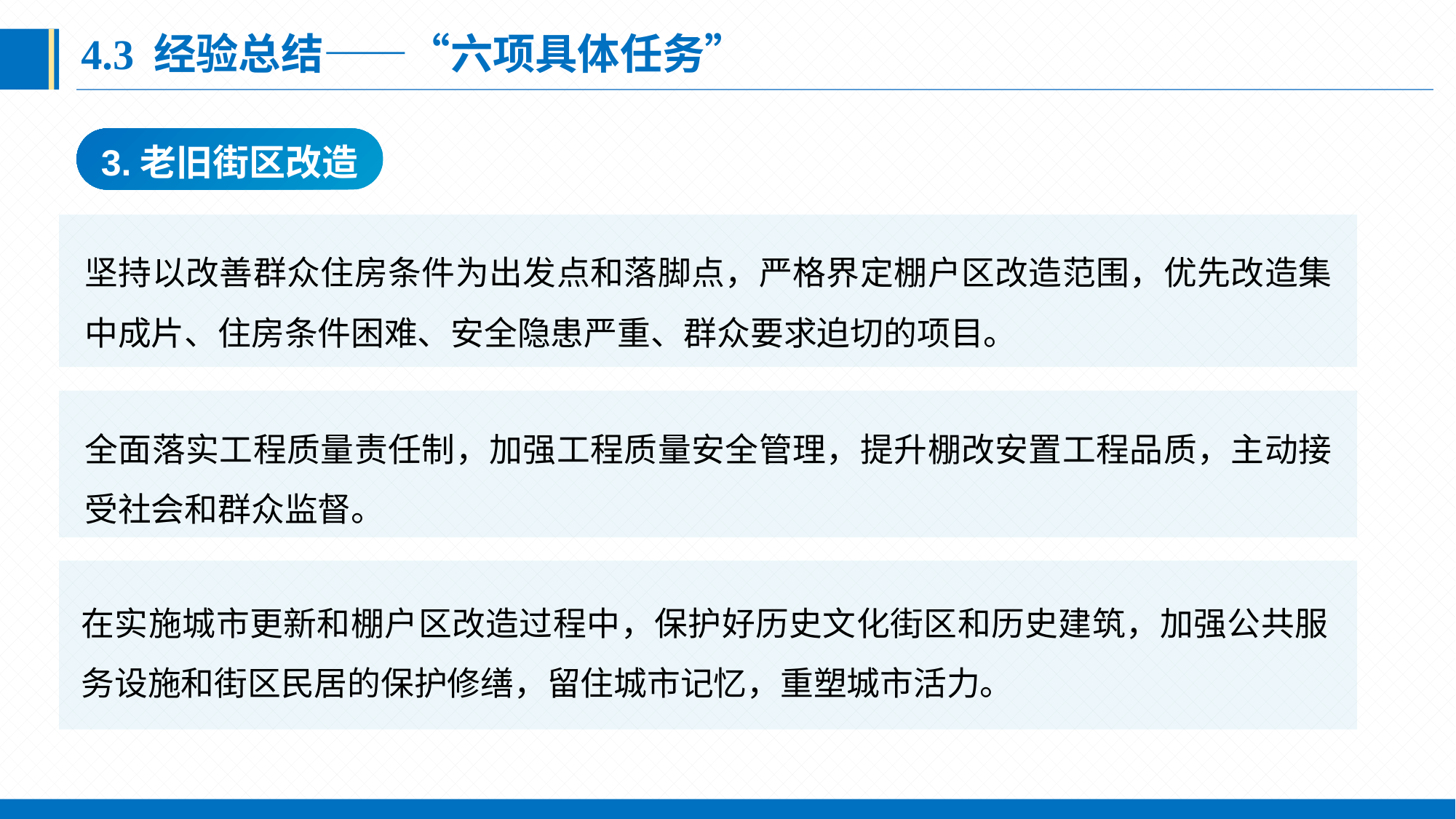

4.3 经验总结——“六项具体任务”

3.老旧街区改造

坚持以改善群众住房条件为出发点和落脚点，严格界定棚户区改造范围，优先改造集中成片、住房条件困难、安全隐患严重、群众要求迫切的项目。

全面落实工程质量责任制，加强工程质量安全管理，提升棚改安置工程品质，主动接受社会和群众监督。

在实施城市更新和棚户区改造过程中，保护好历史文化街区和历史建筑，加强公共服务设施和街区民居的保护修缮，留住城市记忆，重塑城市活力。